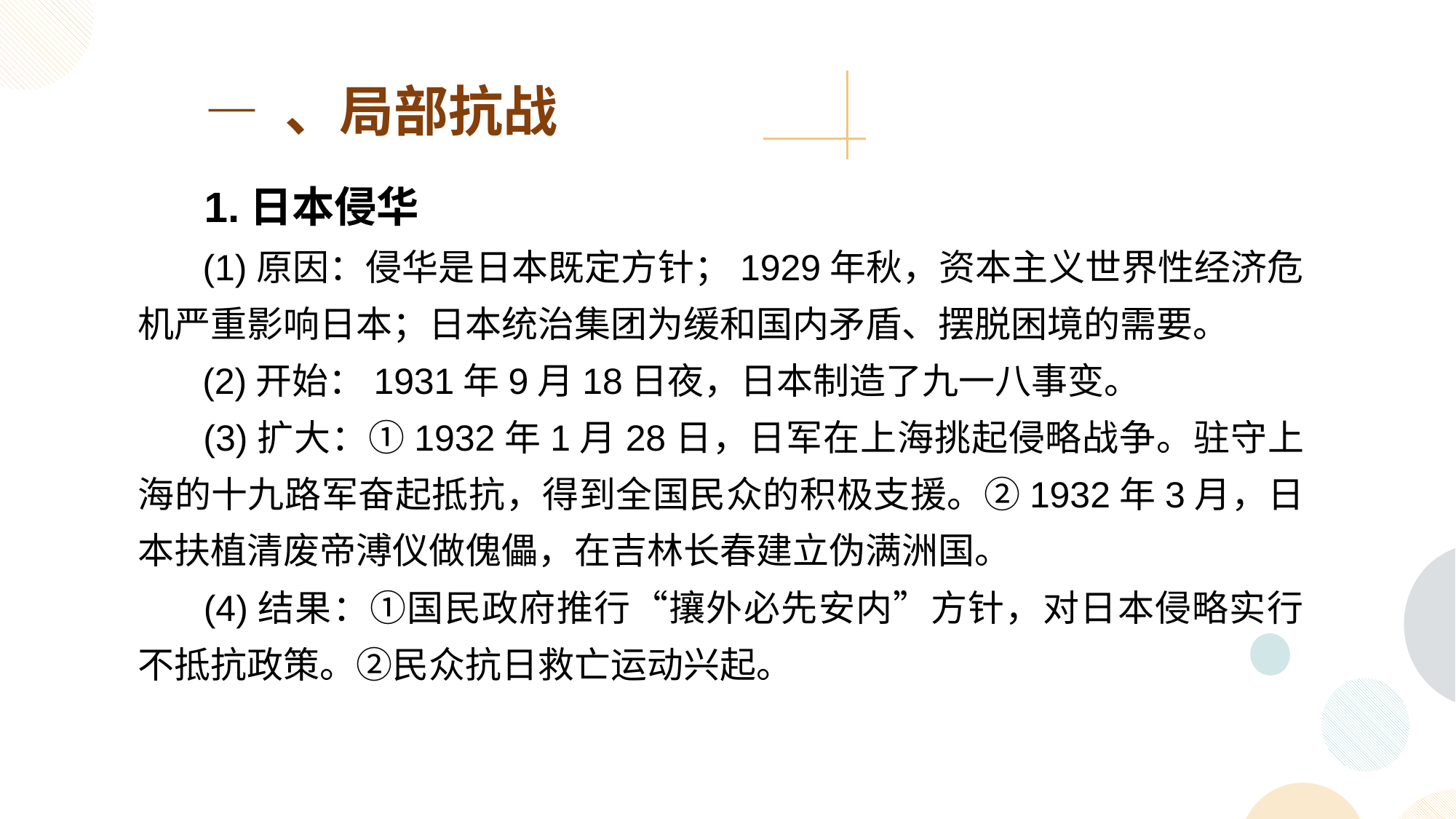

— 、局部抗战
 1.日本侵华
 (1)原因：侵华是日本既定方针；1929年秋，资本主义世界性经济危机严重影响日本；日本统治集团为缓和国内矛盾、摆脱困境的需要。
 (2)开始：1931年9月18日夜，日本制造了九一八事变。
 (3)扩大：①1932年1月28日，日军在上海挑起侵略战争。驻守上海的十九路军奋起抵抗，得到全国民众的积极支援。②1932年3月，日本扶植清废帝溥仪做傀儡，在吉林长春建立伪满洲国。
 (4)结果：①国民政府推行“攘外必先安内”方针，对日本侵略实行不抵抗政策。②民众抗日救亡运动兴起。